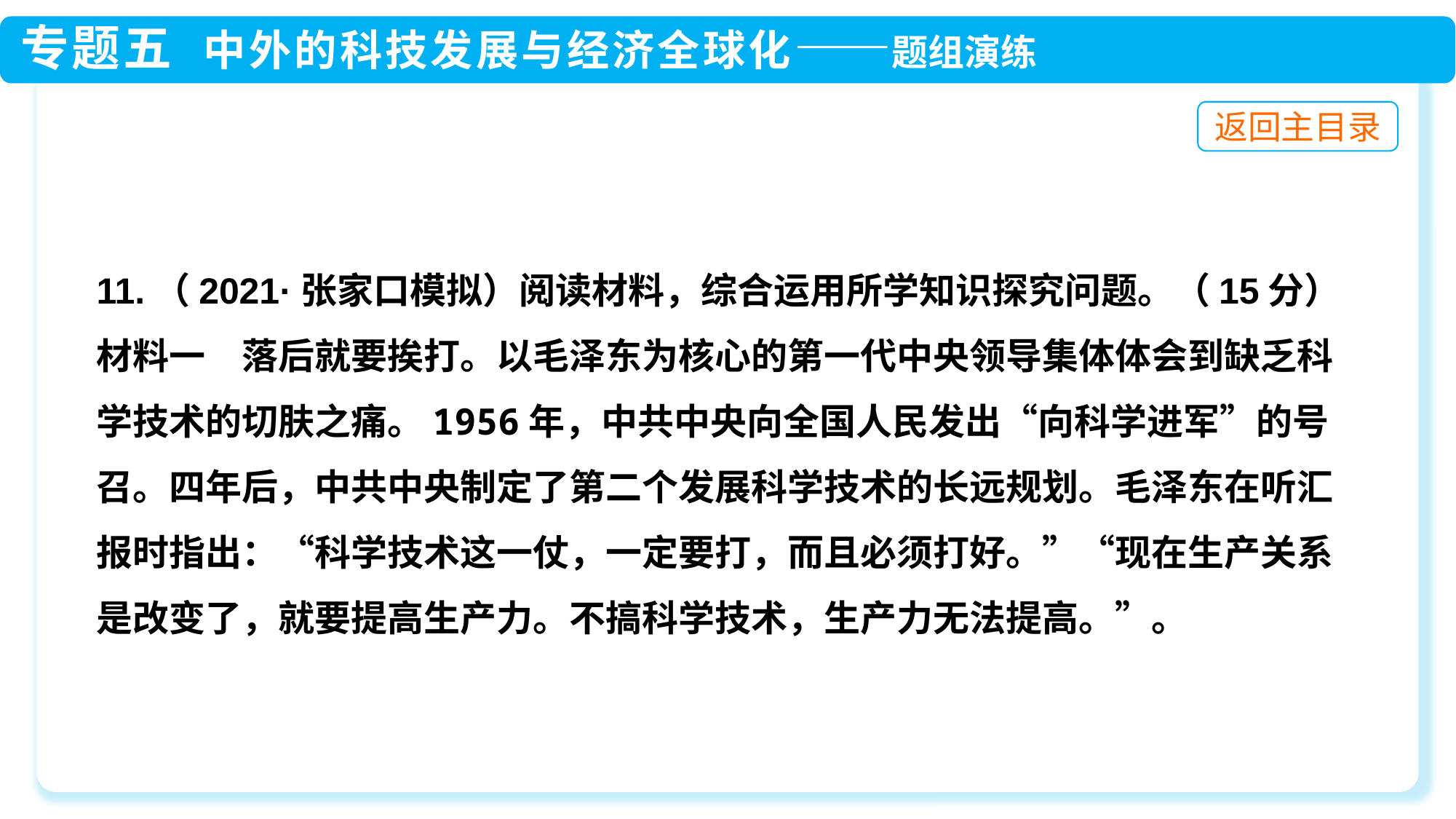

11.（2021·张家口模拟）阅读材料，综合运用所学知识探究问题。（15分）
材料一　落后就要挨打。以毛泽东为核心的第一代中央领导集体体会到缺乏科学技术的切肤之痛。1956年，中共中央向全国人民发出“向科学进军”的号召。四年后，中共中央制定了第二个发展科学技术的长远规划。毛泽东在听汇报时指出：“科学技术这一仗，一定要打，而且必须打好。”“现在生产关系是改变了，就要提高生产力。不搞科学技术，生产力无法提高。”。